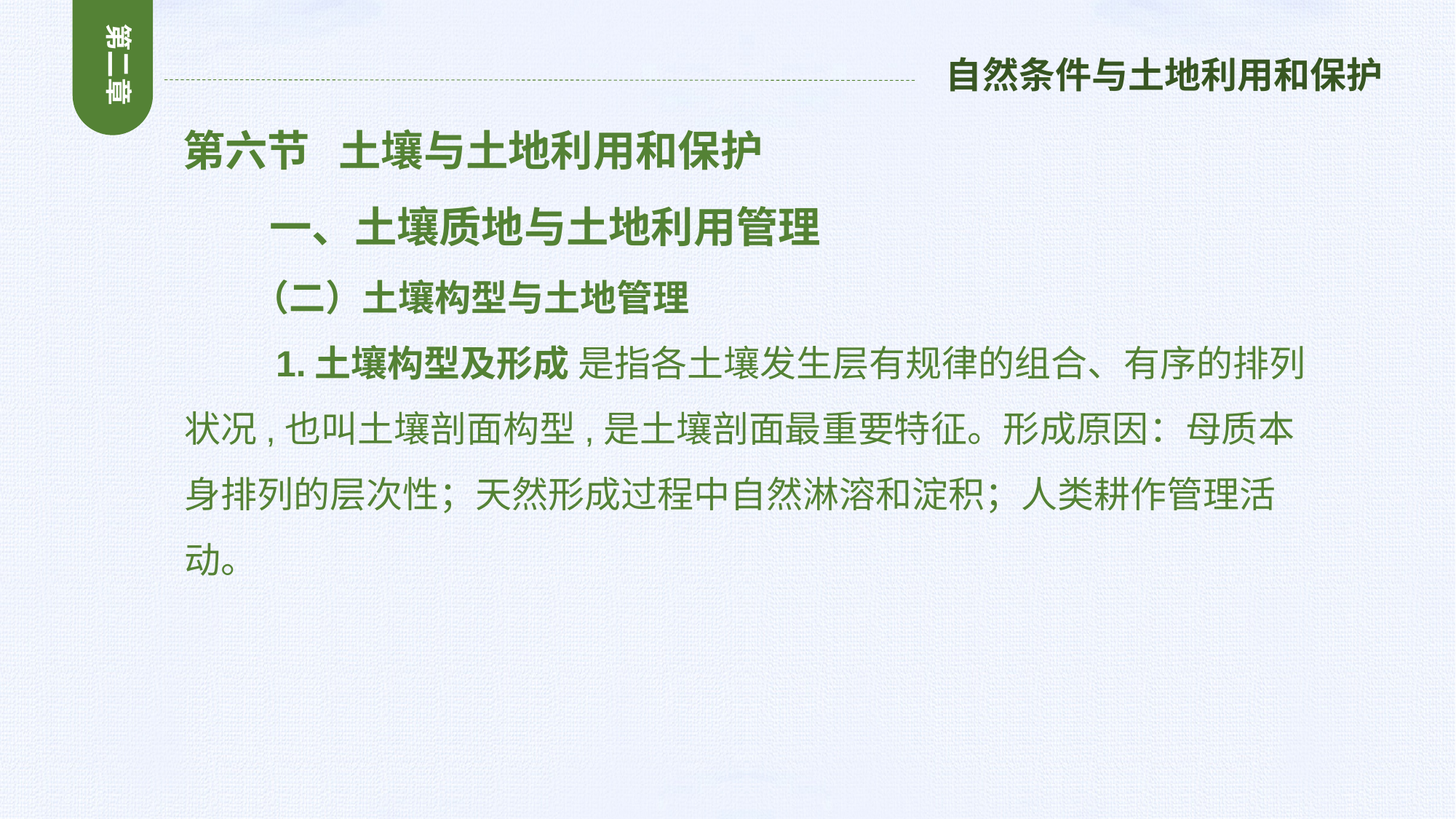

第二章
自然条件与土地利用和保护
 第六节   土壤与土地利用和保护
          一、土壤质地与土地利用管理
          （二）土壤构型与土地管理
         1.土壤构型及形成 是指各土壤发生层有规律的组合、有序的排列状况,也叫土壤剖面构型,是土壤剖面最重要特征。形成原因：母质本身排列的层次性；天然形成过程中自然淋溶和淀积；人类耕作管理活动。